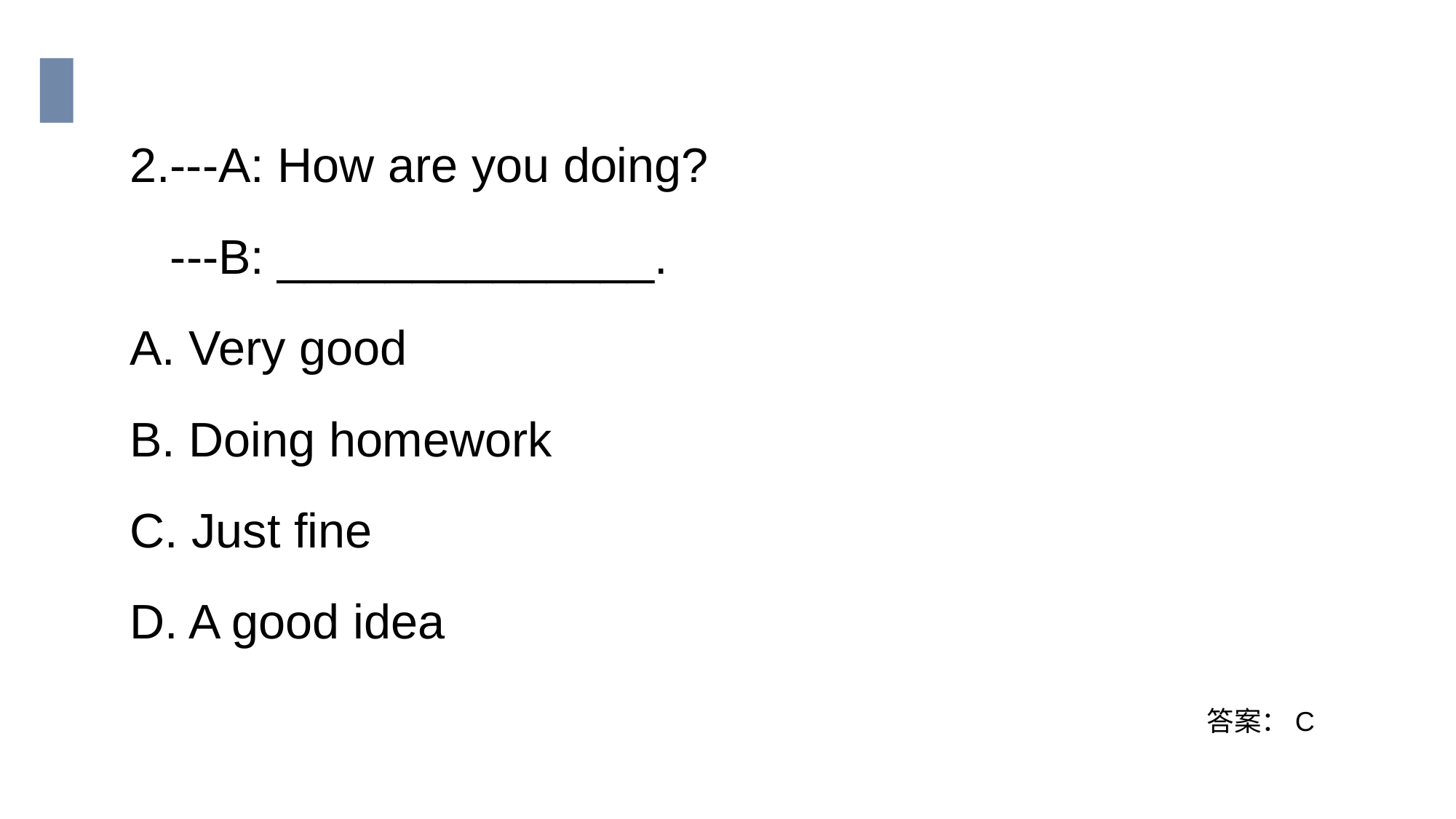

2.---A: How are you doing?
   ---B: ______________.
A. Very good
B. Doing homework
C. Just fine
D. A good idea
答案：C